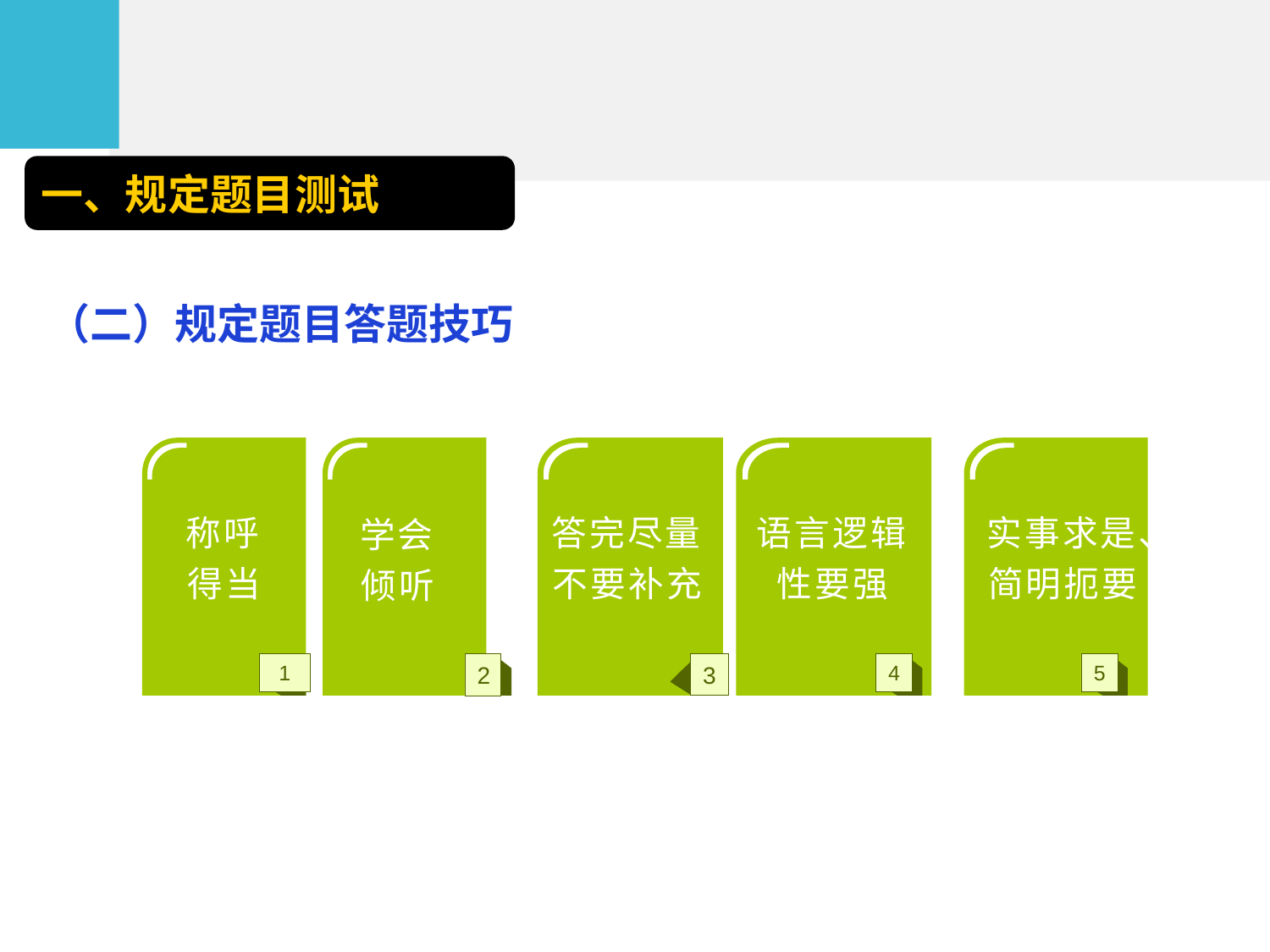

一、规定题目测试

（二）规定题目答题技巧

答完尽量不要补充
语言逻辑性要强
实事求是、简明扼要
称呼得当
学会倾听
4

1
2
3
5